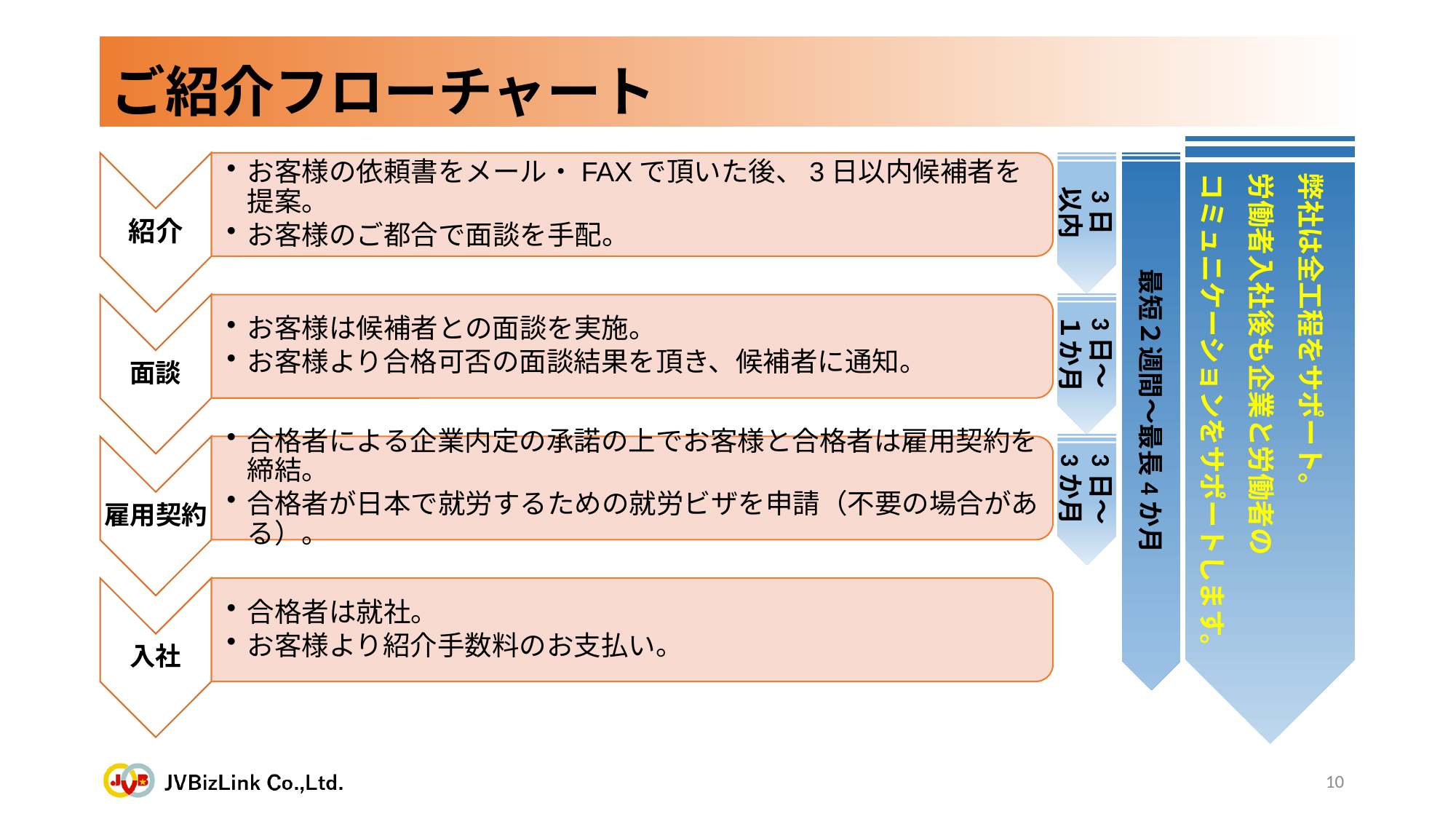

ご紹介フローチャート
紹介
お客様の依頼書をメール・FAXで頂いた後、3日以内候補者を提案。
お客様のご都合で面談を手配。
面談
お客様は候補者との面談を実施。
お客様より合格可否の面談結果を頂き、候補者に通知。
雇用契約
合格者による企業内定の承諾の上でお客様と合格者は雇用契約を締結。
合格者が日本で就労するための就労ビザを申請（不要の場合がある）。
入社
合格者は就社。
お客様より紹介手数料のお支払い。
3日
以内
3日～１か月
弊社は全工程をサポート。
労働者入社後も企業と労働者の
コミュニケーションをサポートします。
最短２週間～最長4か月
3日～3か月
10